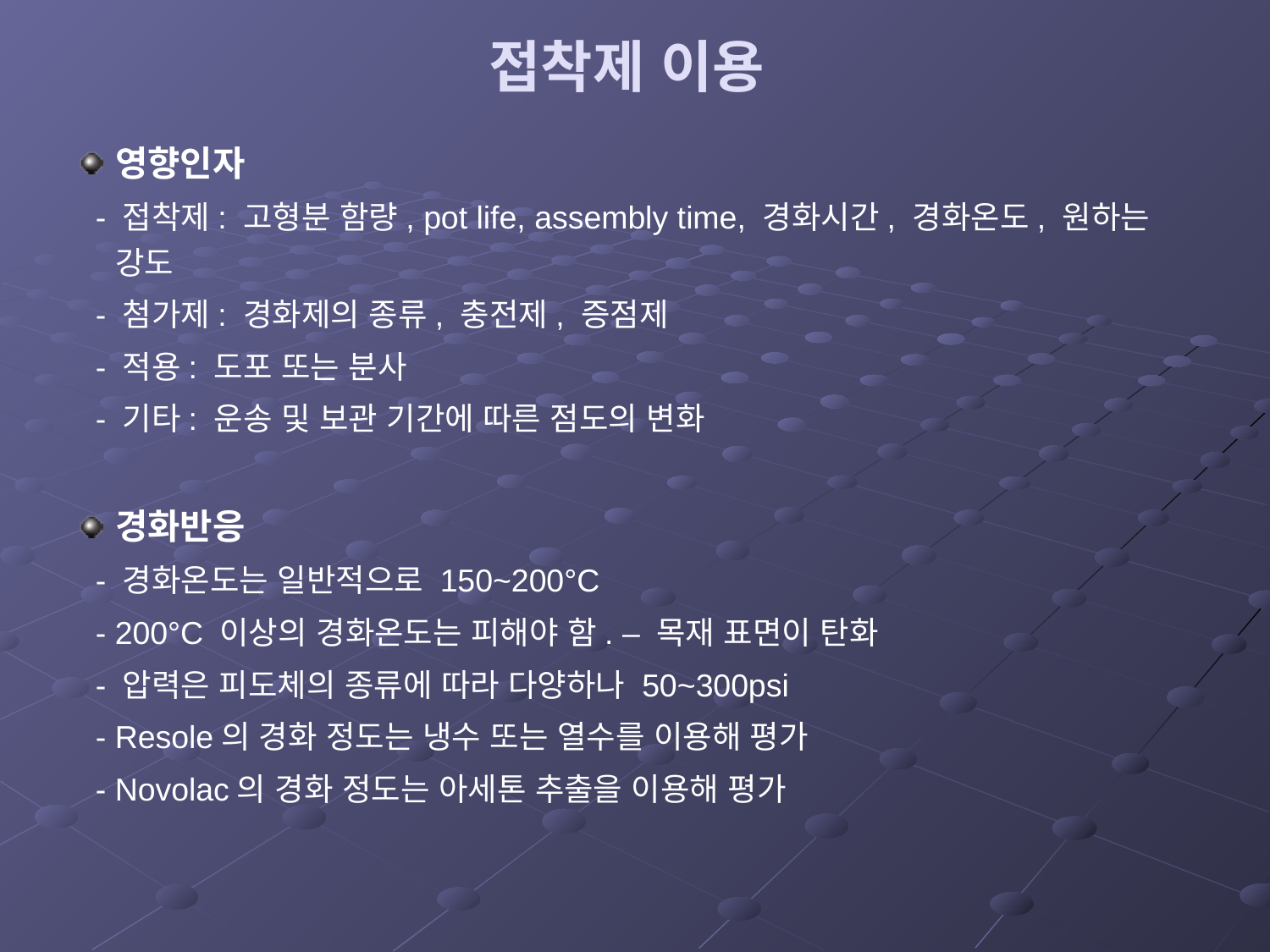

# 접착제 이용
영향인자
  - 접착제: 고형분 함량, pot life, assembly time, 경화시간, 경화온도, 원하는 강도
  - 첨가제: 경화제의 종류, 충전제, 증점제
  - 적용: 도포 또는 분사
  - 기타: 운송 및 보관 기간에 따른 점도의 변화

경화반응
  - 경화온도는 일반적으로 150~200°C
  - 200°C 이상의 경화온도는 피해야 함. – 목재 표면이 탄화
  - 압력은 피도체의 종류에 따라 다양하나 50~300psi
  - Resole의 경화 정도는 냉수 또는 열수를 이용해 평가
  - Novolac의 경화 정도는 아세톤 추출을 이용해 평가